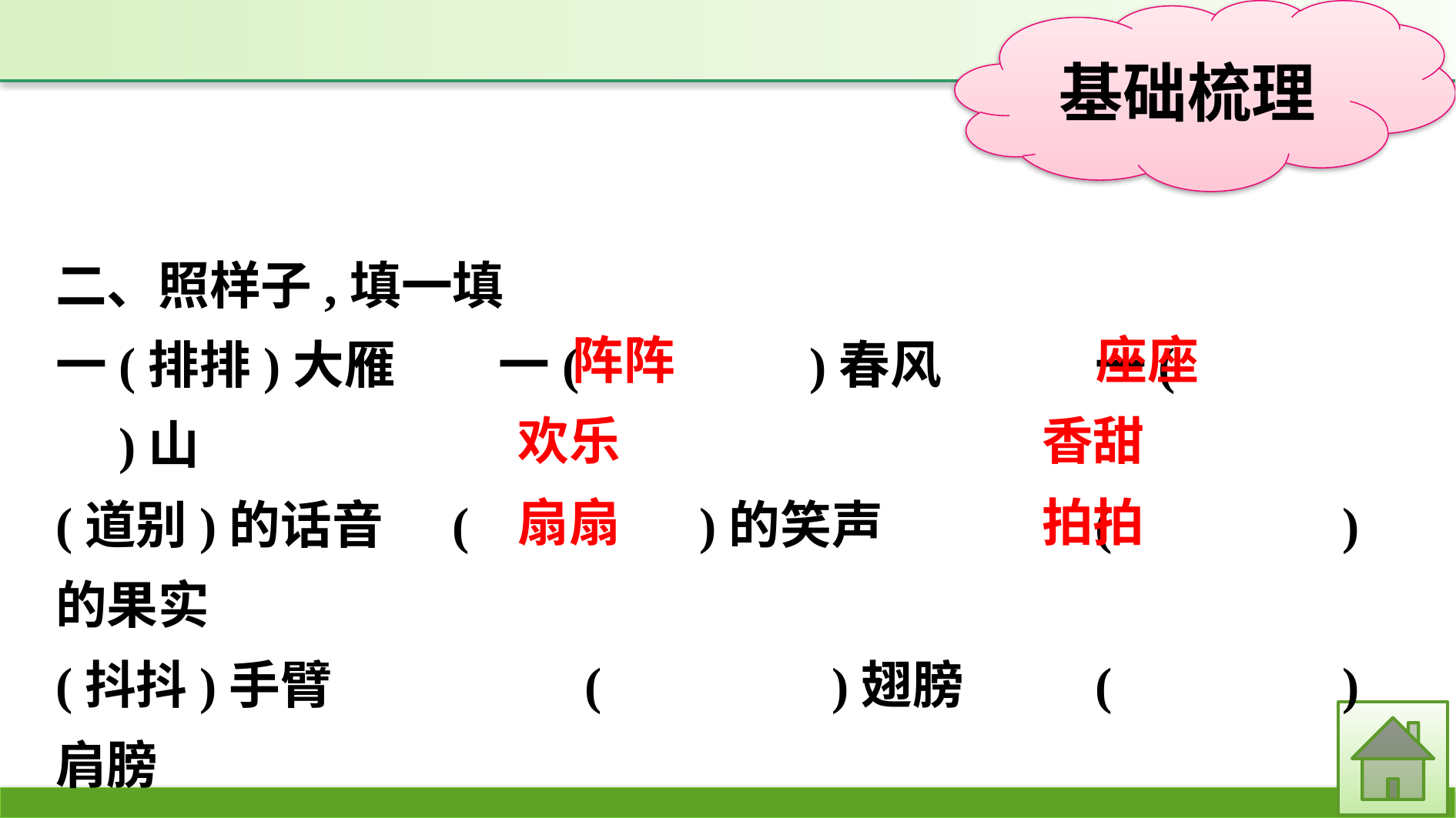

二、照样子,填一填
一(排排)大雁　　一(　　　　)春风　　	一(　　　　)山
(道别)的话音	(　　　　)的笑声		(　　　　)的果实
(抖抖)手臂		(　　　　)翅膀		(　　　　)肩膀
座座
阵阵
欢乐
香甜
拍拍
扇扇